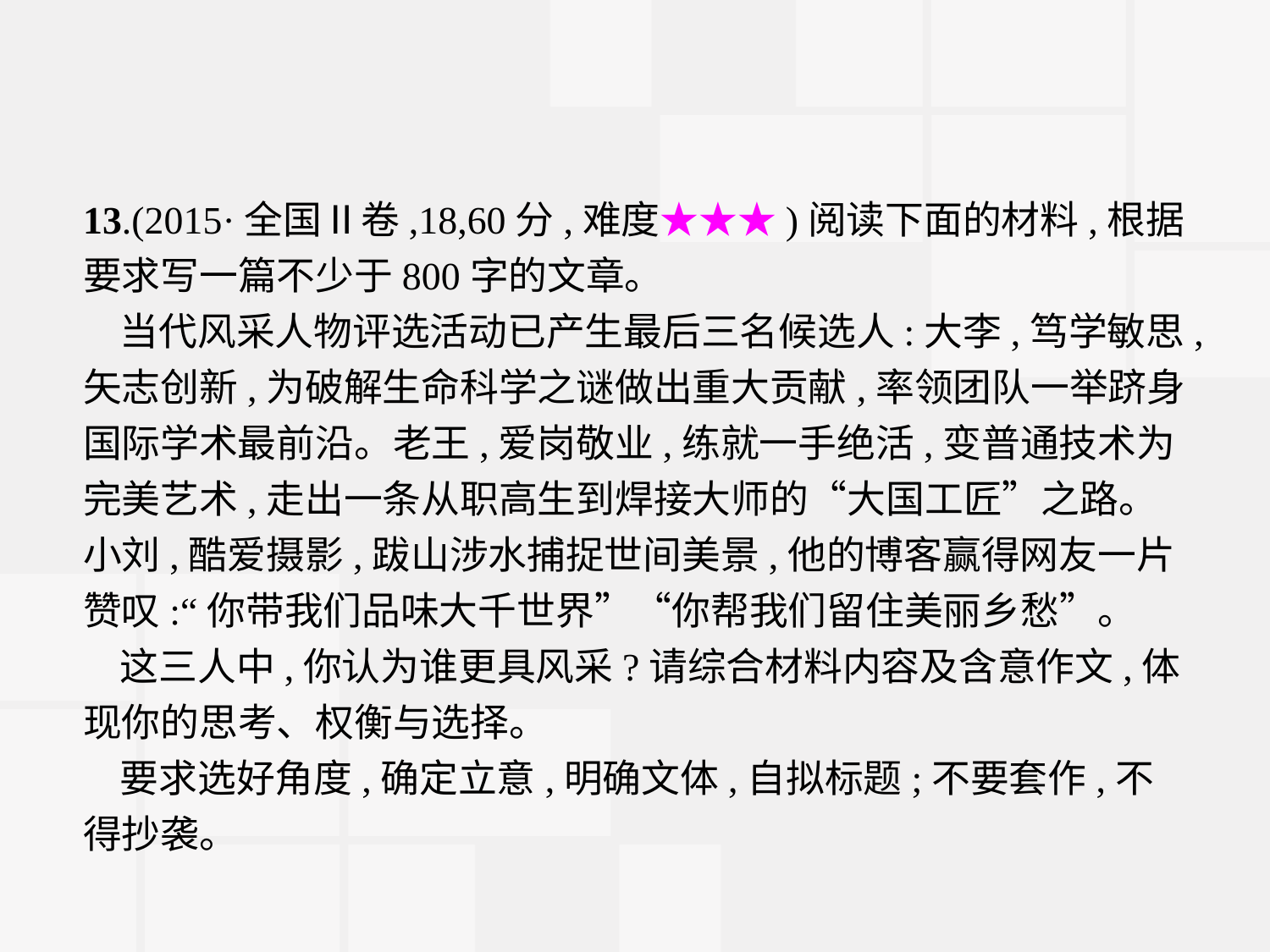

13.(2015·全国Ⅱ卷,18,60分,难度★★★)阅读下面的材料,根据要求写一篇不少于800字的文章。
当代风采人物评选活动已产生最后三名候选人:大李,笃学敏思,矢志创新,为破解生命科学之谜做出重大贡献,率领团队一举跻身国际学术最前沿。老王,爱岗敬业,练就一手绝活,变普通技术为完美艺术,走出一条从职高生到焊接大师的“大国工匠”之路。小刘,酷爱摄影,跋山涉水捕捉世间美景,他的博客赢得网友一片赞叹:“你带我们品味大千世界”“你帮我们留住美丽乡愁”。
这三人中,你认为谁更具风采?请综合材料内容及含意作文,体现你的思考、权衡与选择。
要求选好角度,确定立意,明确文体,自拟标题;不要套作,不得抄袭。